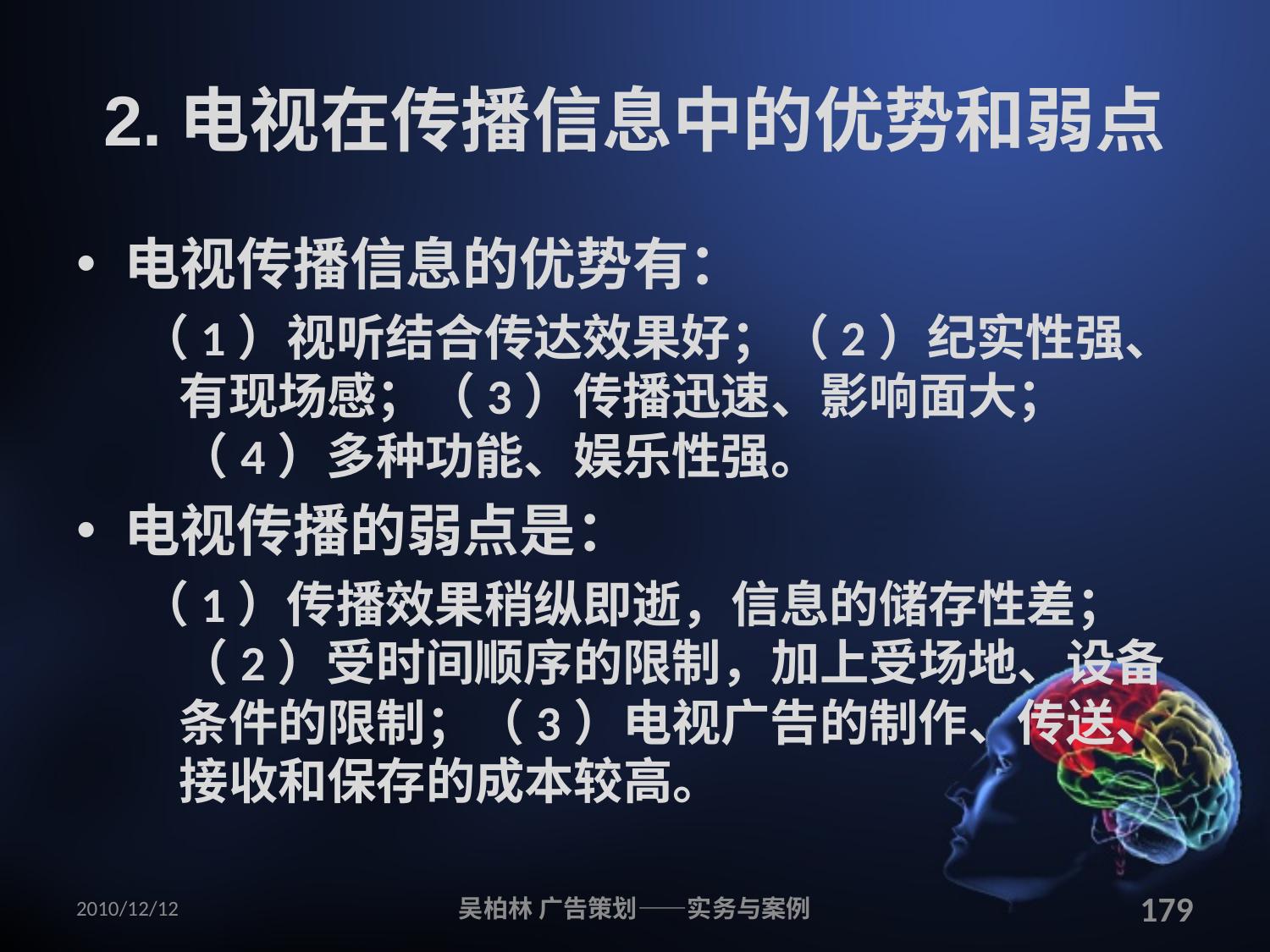

# 2.电视在传播信息中的优势和弱点
电视传播信息的优势有：
（1）视听结合传达效果好；（2）纪实性强、有现场感；（3）传播迅速、影响面大；（4）多种功能、娱乐性强。
电视传播的弱点是：
（1）传播效果稍纵即逝，信息的储存性差；（2）受时间顺序的限制，加上受场地、设备条件的限制；（3）电视广告的制作、传送、接收和保存的成本较高。
2010/12/12
吴柏林 广告策划——实务与案例
179